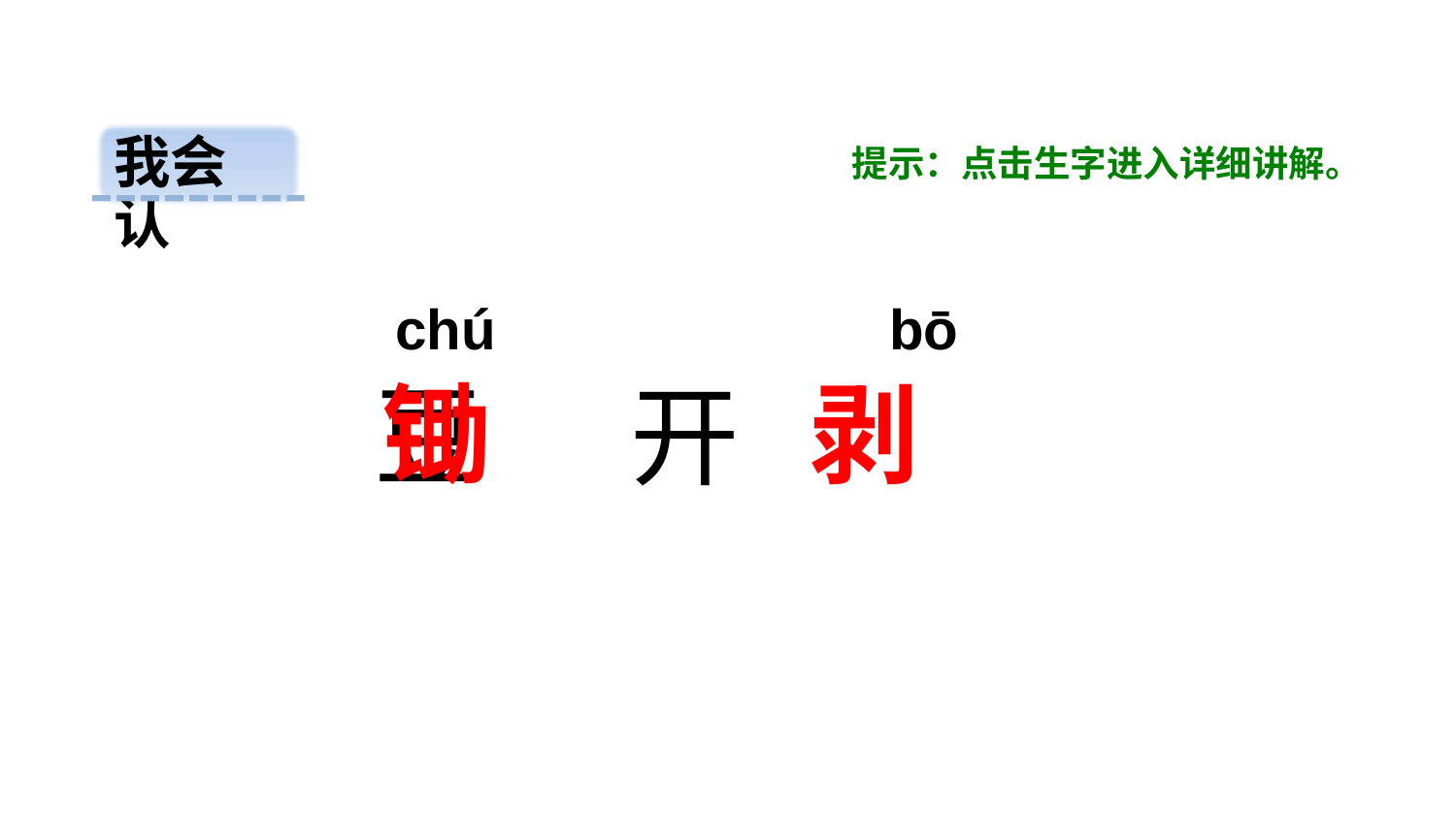

我会认

提示：点击生字进入详细讲解。
  chú                         bō
锄
剥
     豆      开